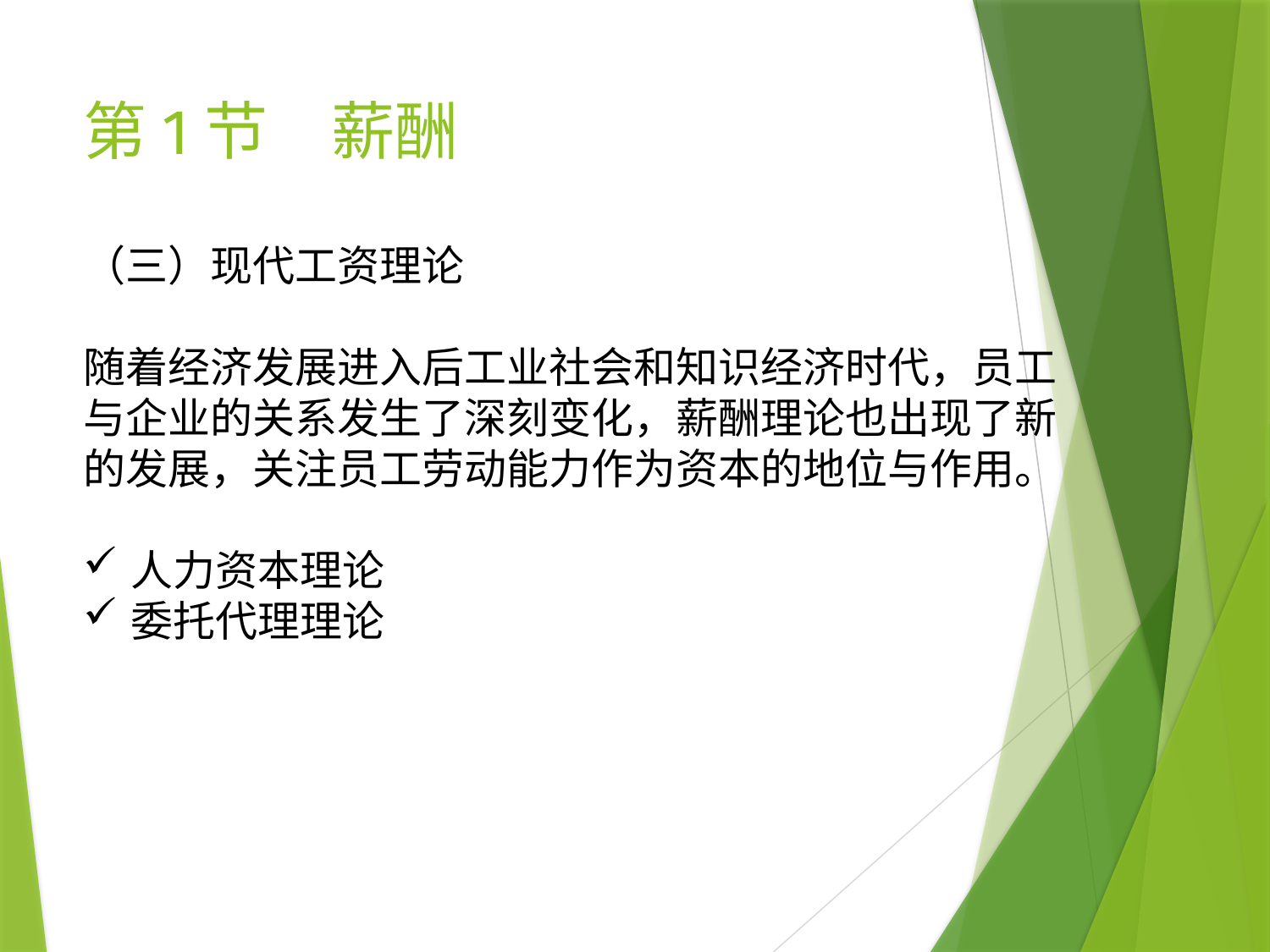

# 第1节　薪酬
（三）现代工资理论

随着经济发展进入后工业社会和知识经济时代，员工与企业的关系发生了深刻变化，薪酬理论也出现了新的发展，关注员工劳动能力作为资本的地位与作用。

人力资本理论
委托代理理论